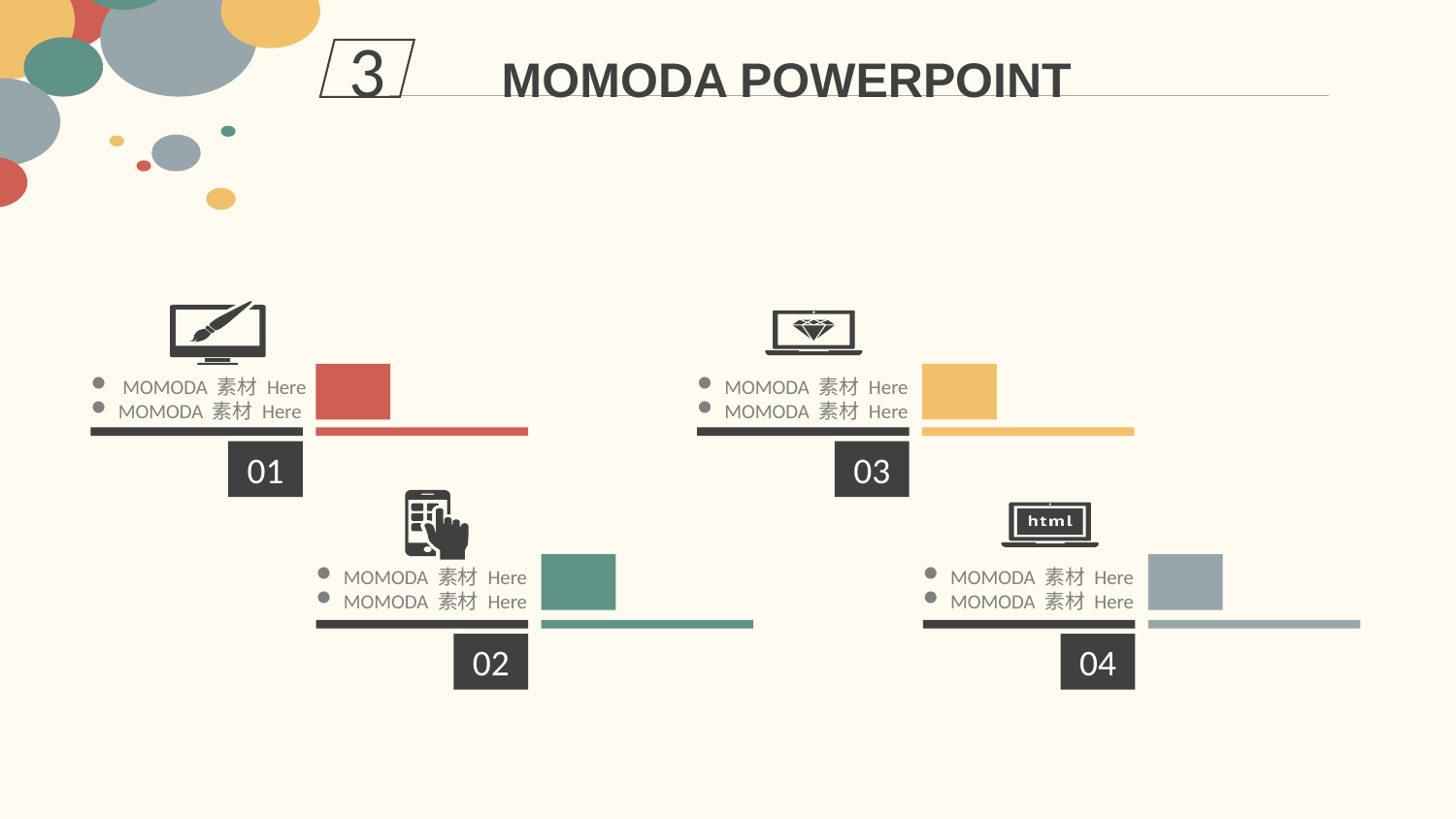

3
MOMODA POWERPOINT

 MOMODA 素材 Here
MOMODA 素材 Here
MOMODA 素材 Here
MOMODA 素材 Here

01
03

MOMODA 素材 Here
MOMODA 素材 Here
MOMODA 素材 Here
MOMODA 素材 Here

02
04